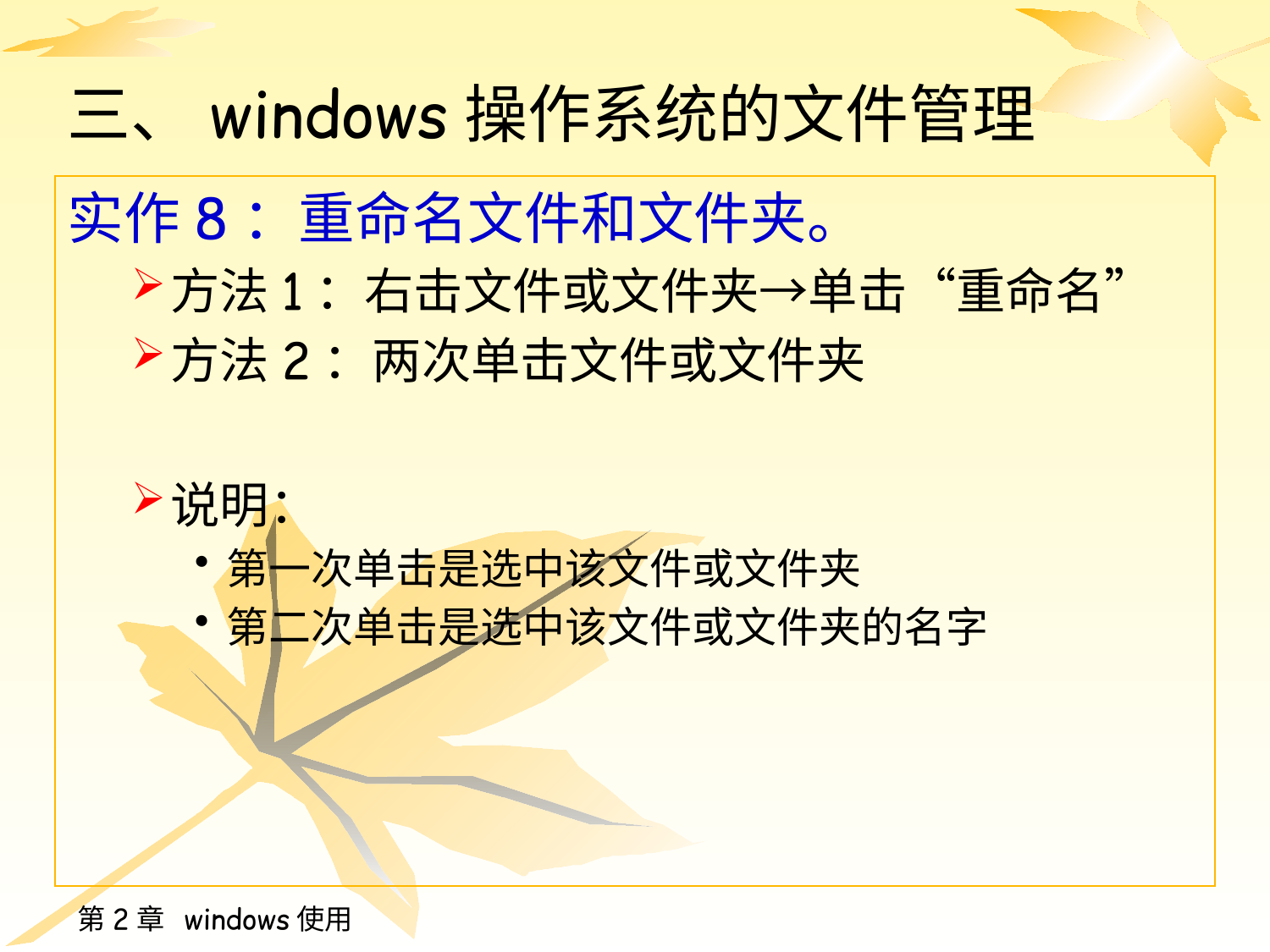

# 三、windows操作系统的文件管理
实作8：重命名文件和文件夹。
方法1：右击文件或文件夹→单击“重命名”
方法2：两次单击文件或文件夹

说明：
第一次单击是选中该文件或文件夹
第二次单击是选中该文件或文件夹的名字